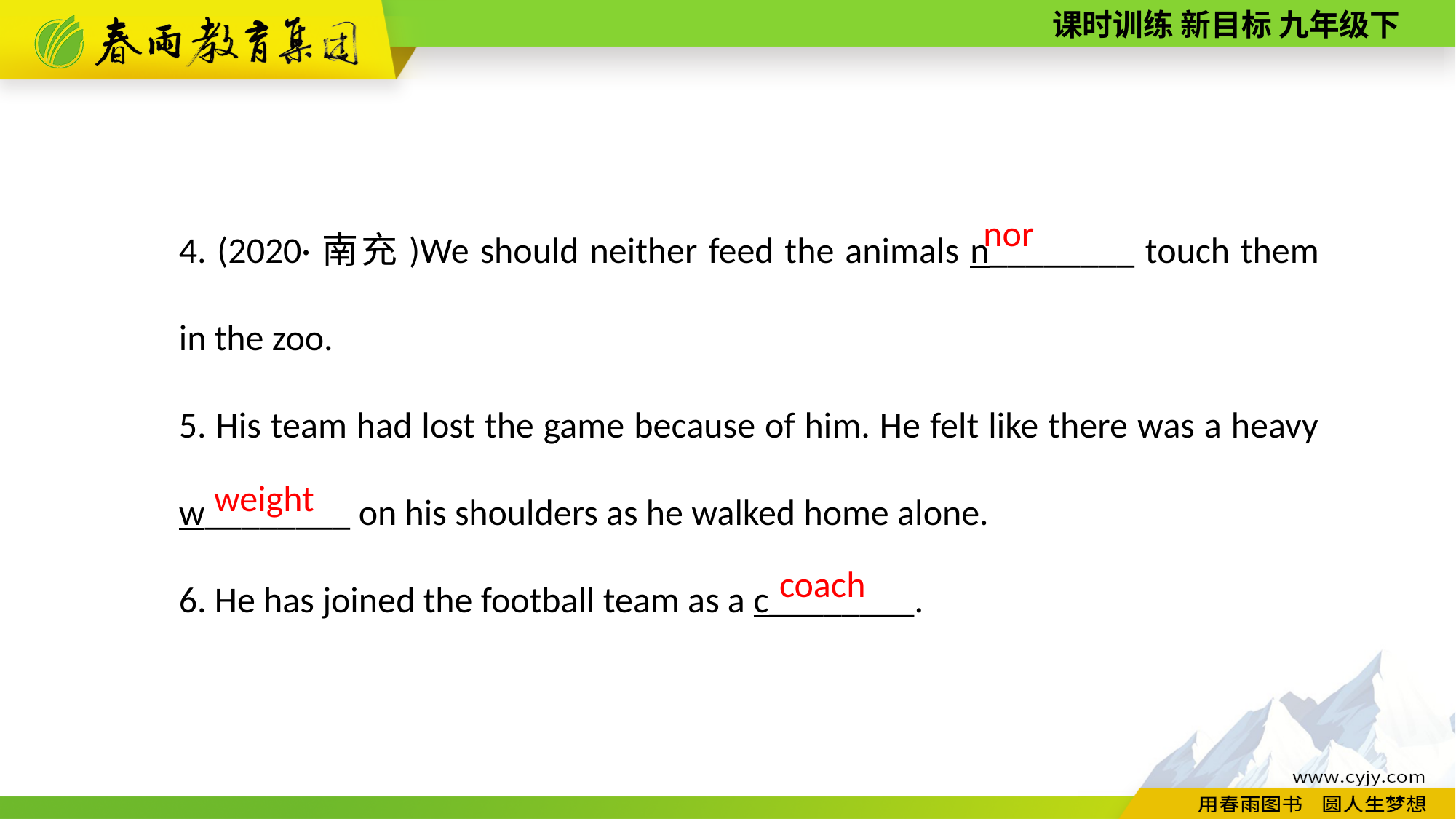

4. (2020·南充)We should neither feed the animals n________ touch them in the zoo.
5. His team had lost the game because of him. He felt like there was a heavy w________ on his shoulders as he walked home alone.
6. He has joined the football team as a c________.
nor
 weight
coach